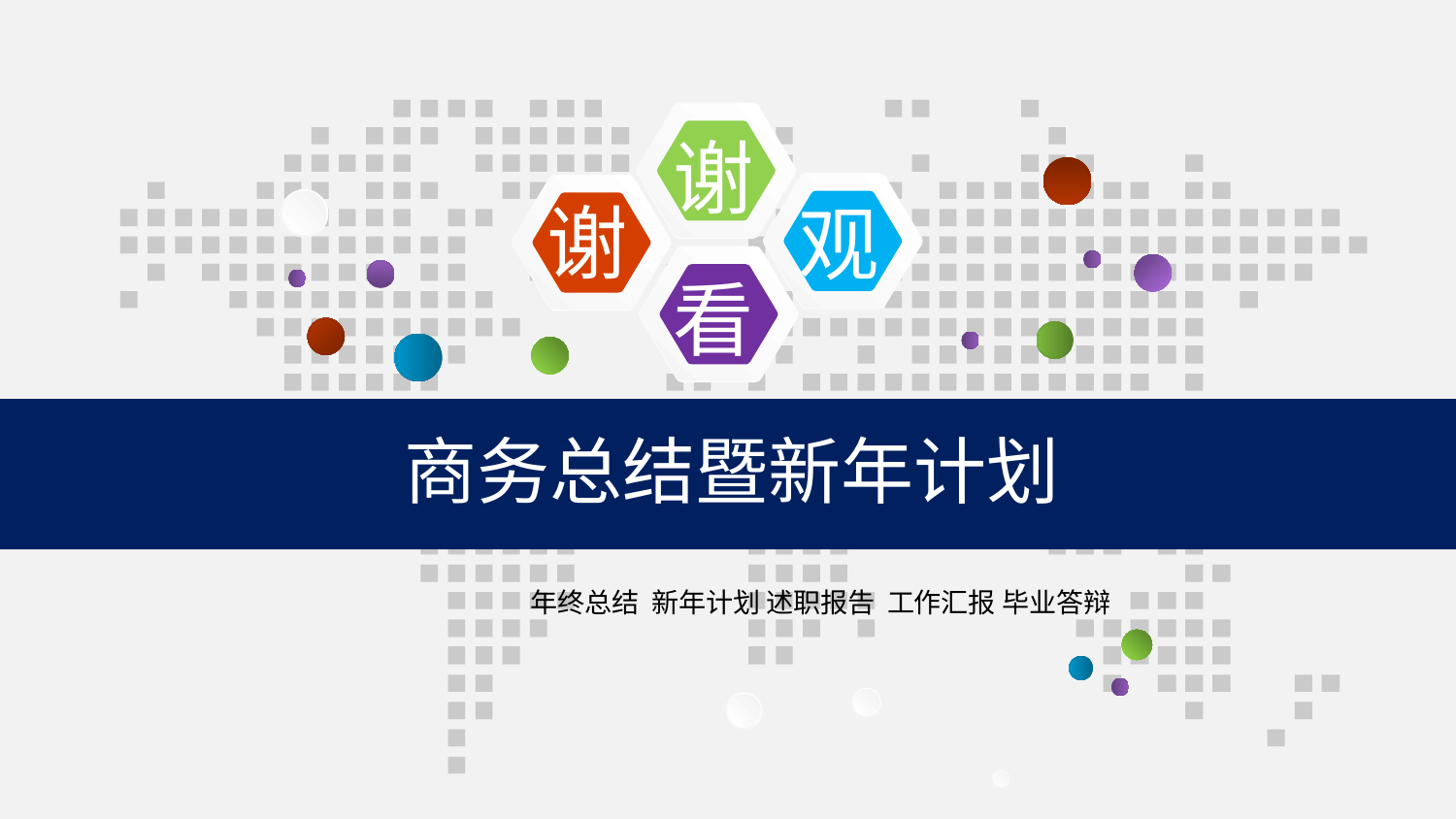

谢

谢
观

看

商务总结暨新年计划
年终总结  新年计划 述职报告  工作汇报 毕业答辩